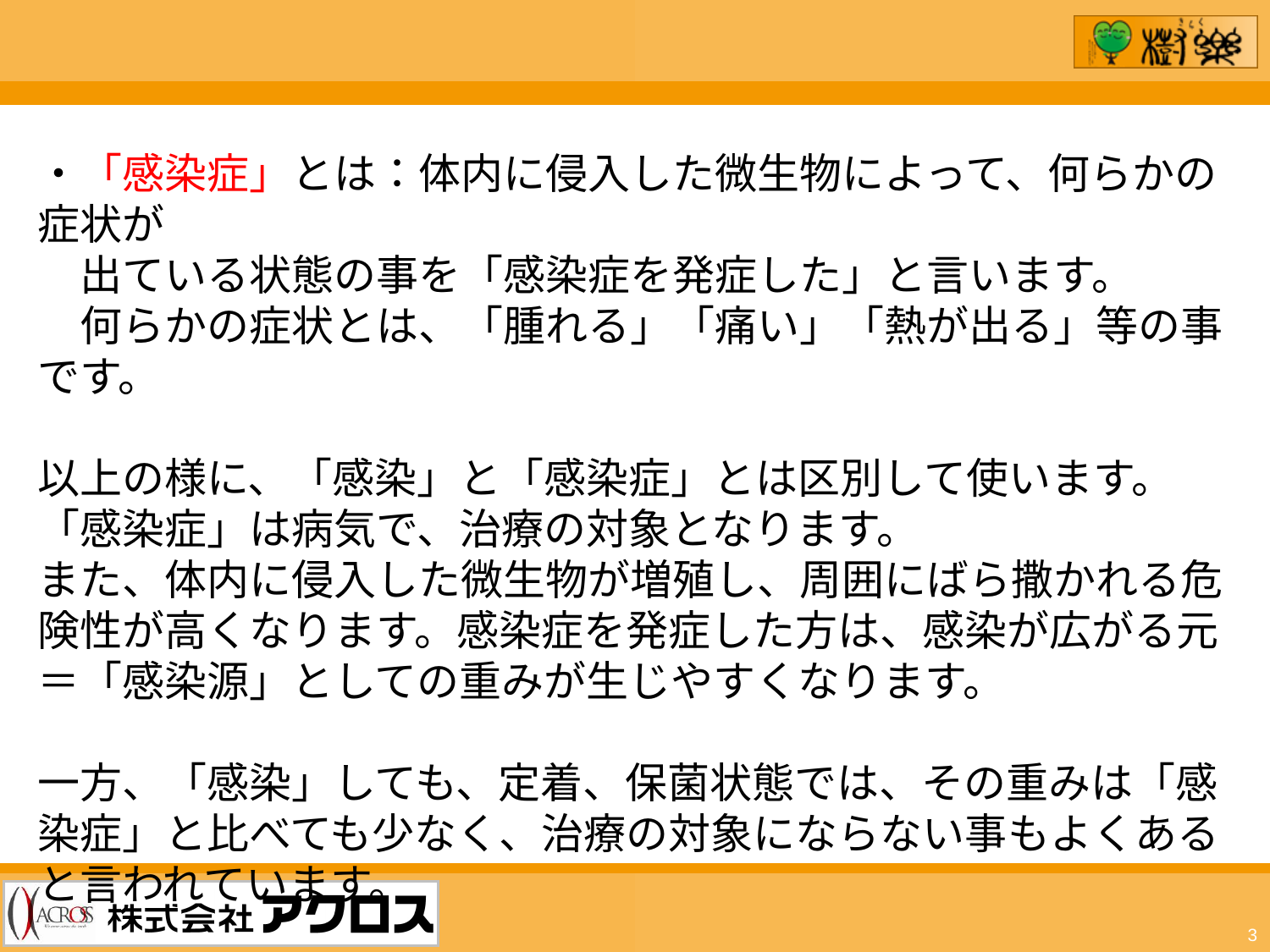

・「感染症」とは：体内に侵入した微生物によって、何らかの症状が
　出ている状態の事を「感染症を発症した」と言います。
　何らかの症状とは、「腫れる」「痛い」「熱が出る」等の事です。

以上の様に、「感染」と「感染症」とは区別して使います。
「感染症」は病気で、治療の対象となります。
また、体内に侵入した微生物が増殖し、周囲にばら撒かれる危険性が高くなります。感染症を発症した方は、感染が広がる元＝「感染源」としての重みが生じやすくなります。

一方、「感染」しても、定着、保菌状態では、その重みは「感染症」と比べても少なく、治療の対象にならない事もよくあると言われています。

3